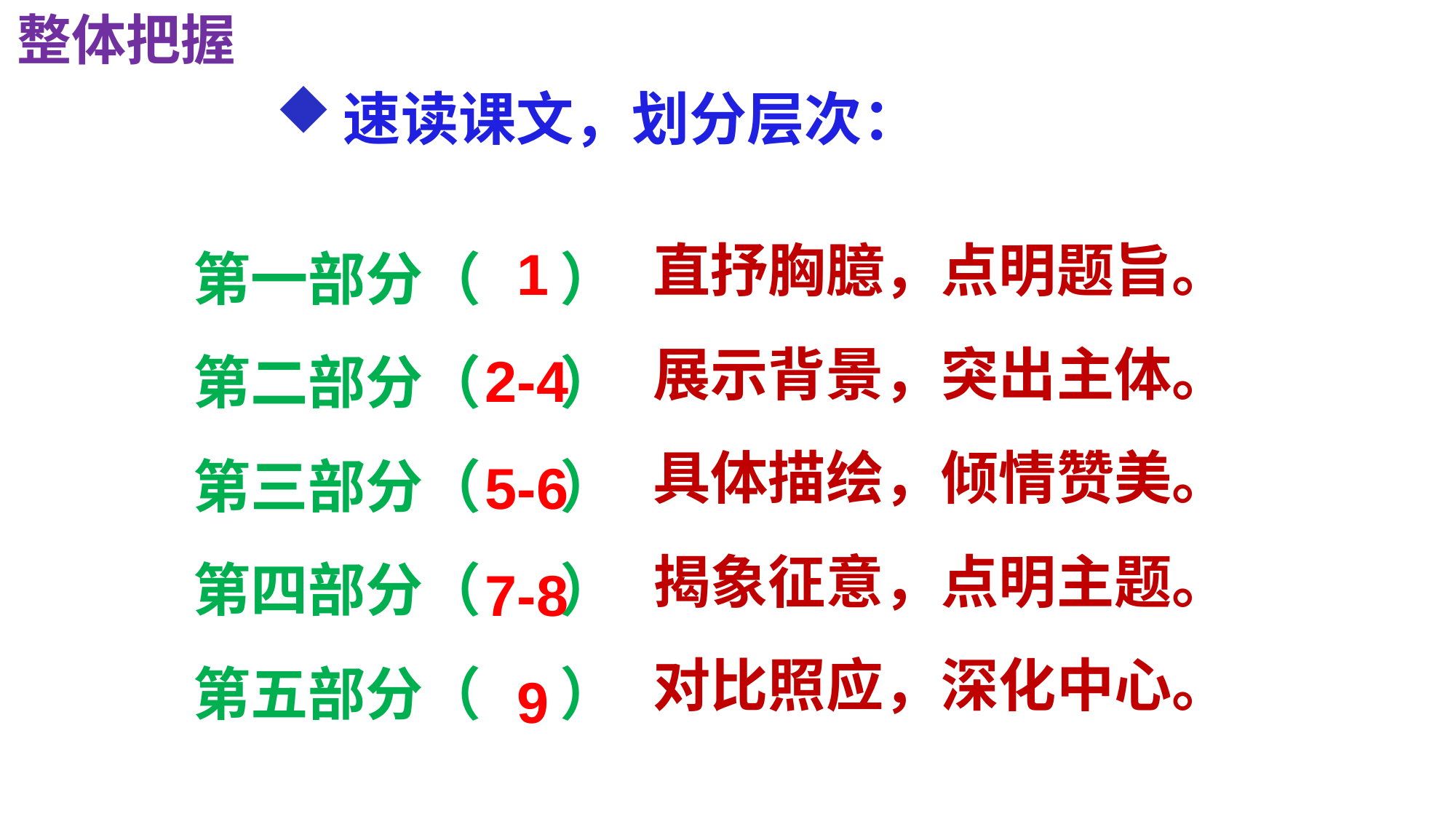

整体把握
速读课文，划分层次：
  1
2-4
5-6
7-8
  9
直抒胸臆，点明题旨。
展示背景，突出主体。
具体描绘，倾情赞美。
揭象征意，点明主题。
对比照应，深化中心。
第一部分（      ）
第二部分（      ）
第三部分（      ）
第四部分（      ）
第五部分（      ）